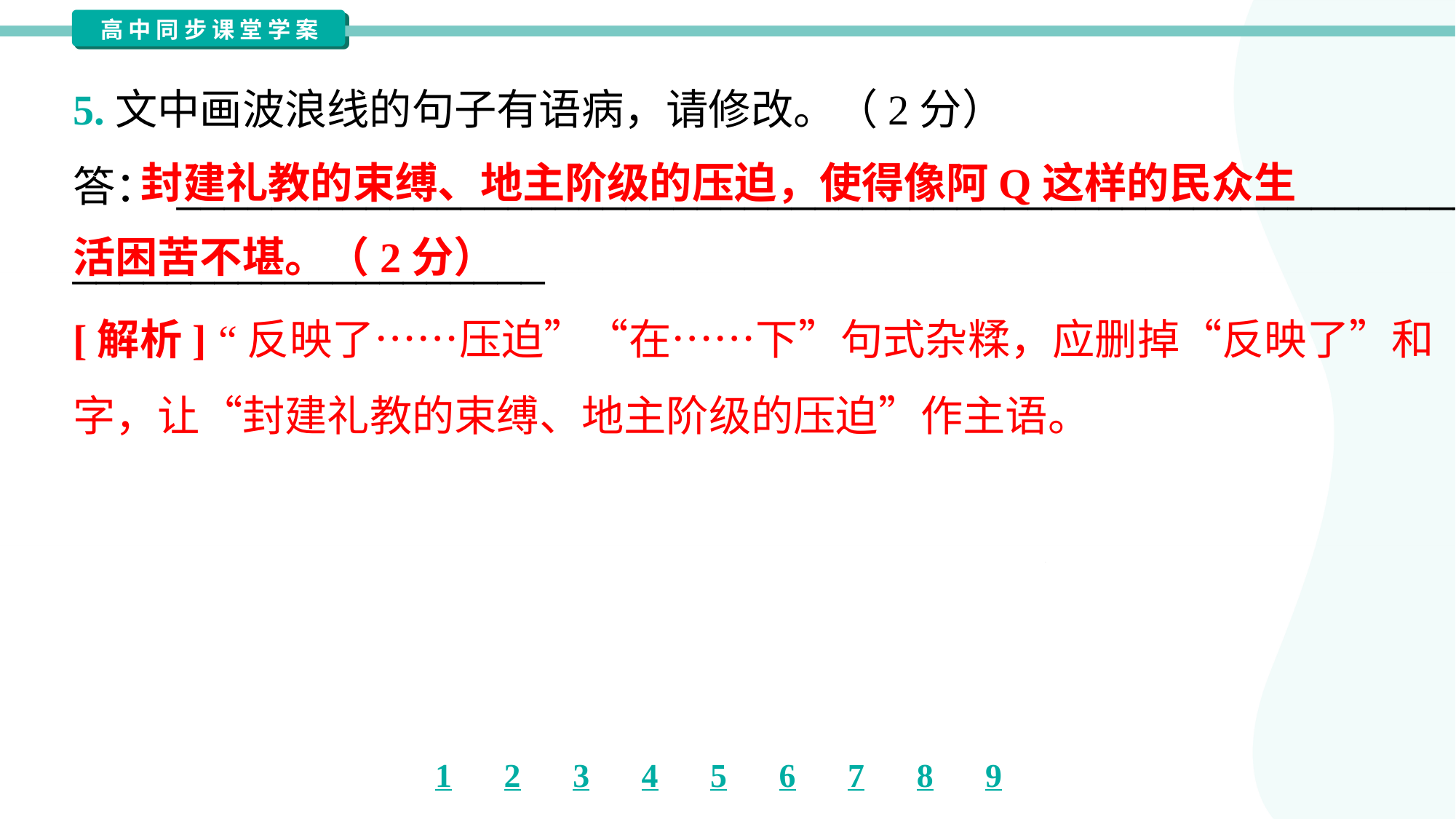

5.文中画波浪线的句子有语病，请修改。（2分）
答： ________________________________________________________
____________________
      封建礼教的束缚、地主阶级的压迫，使得像阿Q这样的民众生
活困苦不堪。（2分）
[解析] “反映了……压迫”“在……下”句式杂糅，应删掉“反映了”和“下”
字，让“封建礼教的束缚、地主阶级的压迫”作主语。